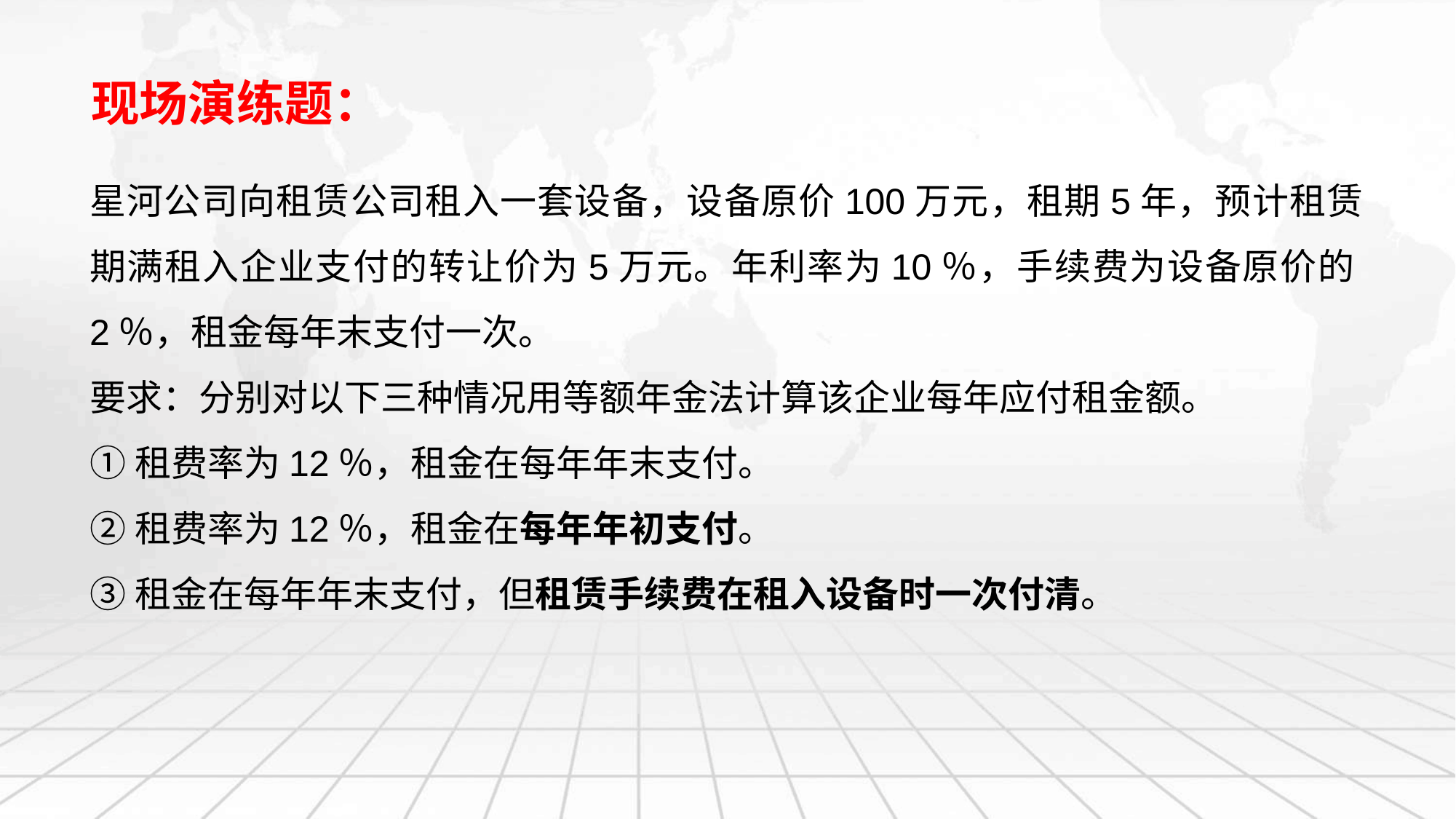

现场演练题：
星河公司向租赁公司租入一套设备，设备原价100万元，租期5年，预计租赁期满租入企业支付的转让价为5万元。年利率为10％，手续费为设备原价的2％，租金每年末支付一次。
要求：分别对以下三种情况用等额年金法计算该企业每年应付租金额。
①租费率为12％，租金在每年年末支付。
②租费率为12％，租金在每年年初支付。
③租金在每年年末支付，但租赁手续费在租入设备时一次付清。